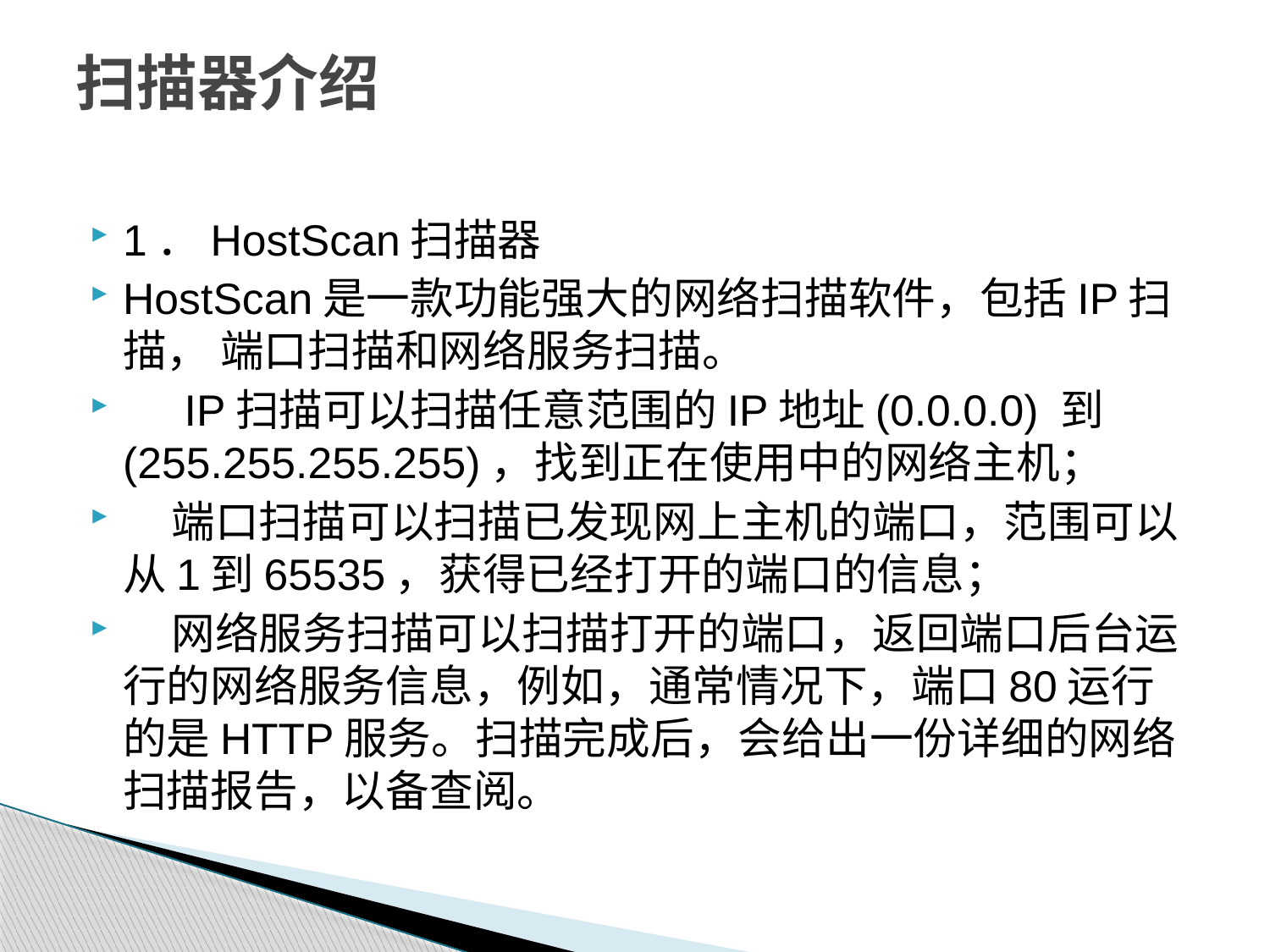

# 扫描器介绍
1．HostScan扫描器
HostScan是一款功能强大的网络扫描软件，包括IP扫描， 端口扫描和网络服务扫描。
     IP扫描可以扫描任意范围的IP地址(0.0.0.0) 到 (255.255.255.255)，找到正在使用中的网络主机；
    端口扫描可以扫描已发现网上主机的端口，范围可以从1到65535，获得已经打开的端口的信息；
    网络服务扫描可以扫描打开的端口，返回端口后台运行的网络服务信息，例如，通常情况下，端口80运行的是HTTP服务。扫描完成后，会给出一份详细的网络扫描报告，以备查阅。